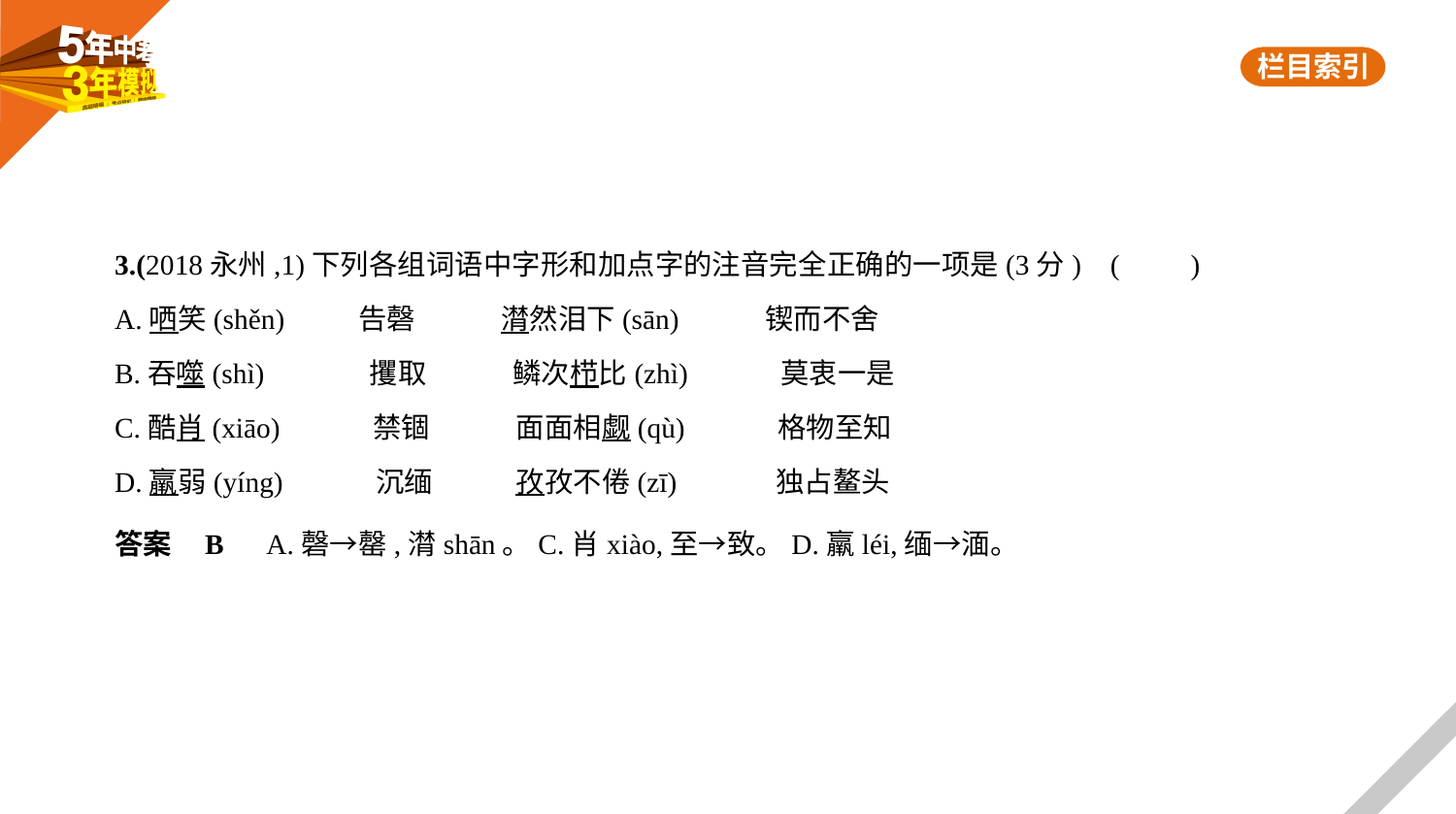

3.(2018永州,1)下列各组词语中字形和加点字的注音完全正确的一项是(3分) (　　)
A.哂笑(shěn)　      告磬　         潸然泪下(sān)　        锲而不舍
B.吞噬(shì)　　　  攫取　　　鳞次栉比(zhì)　　　莫衷一是
C.酷肖(xiāo)　　　禁锢　　　面面相觑(qù)　　　格物至知
D.羸弱(yíng)　　　沉缅　　    孜孜不倦(zī)　　　 独占鳌头
答案    B　A.磬→罄,潸shān。C.肖xiào,至→致。D.羸léi,缅→湎。